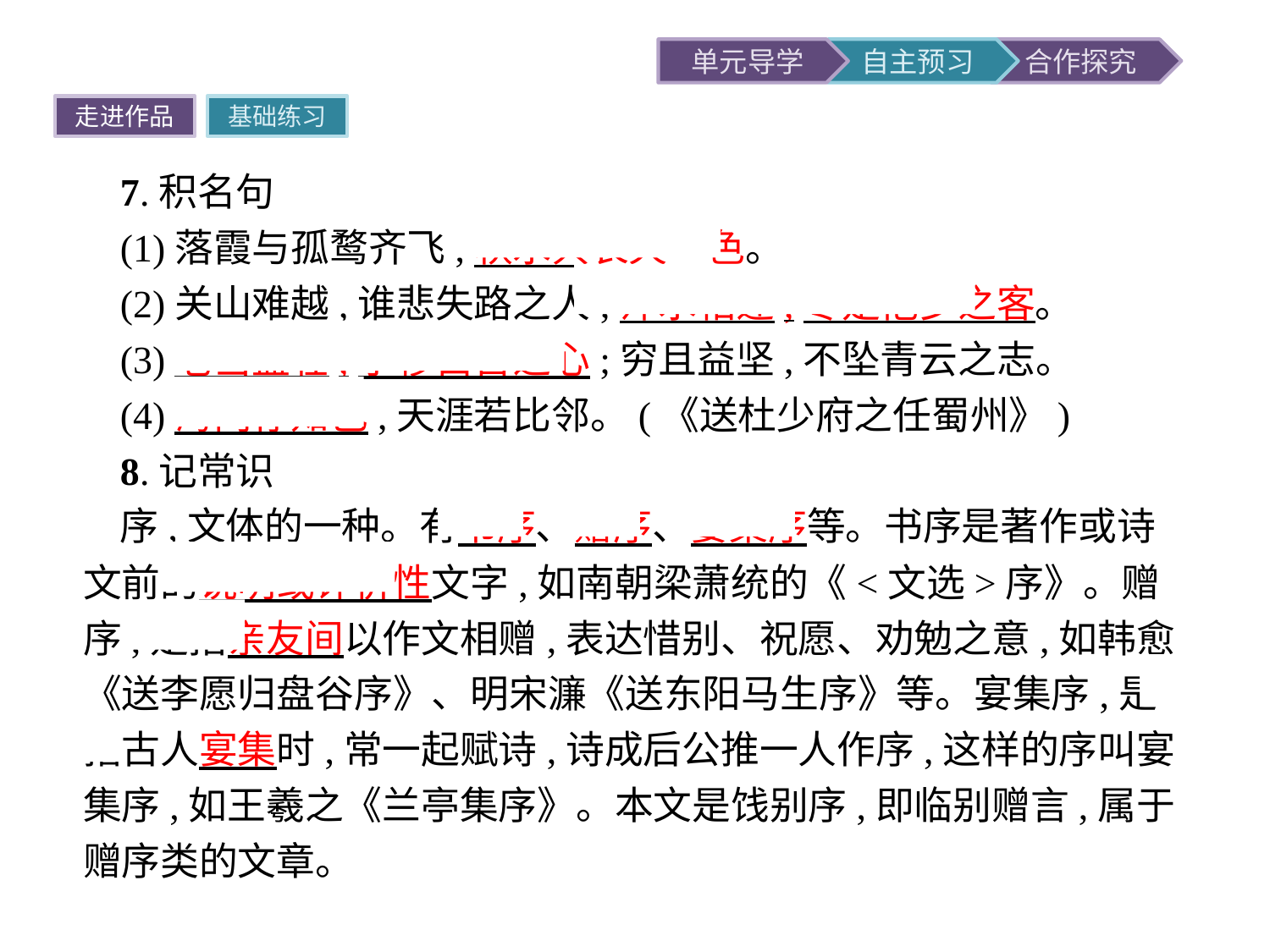

走进作品
基础练习
7.积名句
(1)落霞与孤鹜齐飞,秋水共长天一色。
(2)关山难越,谁悲失路之人;萍水相逢,尽是他乡之客。
(3)老当益壮,宁移白首之心;穷且益坚,不坠青云之志。
(4)海内存知己,天涯若比邻。(《送杜少府之任蜀州》)
8.记常识
序,文体的一种。有书序、赠序、宴集序等。书序是著作或诗文前的说明或评价性文字,如南朝梁萧统的《<文选>序》。赠序,是指亲友间以作文相赠,表达惜别、祝愿、劝勉之意,如韩愈《送李愿归盘谷序》、明宋濂《送东阳马生序》等。宴集序,是指古人宴集时,常一起赋诗,诗成后公推一人作序,这样的序叫宴集序,如王羲之《兰亭集序》。本文是饯别序,即临别赠言,属于赠序类的文章。